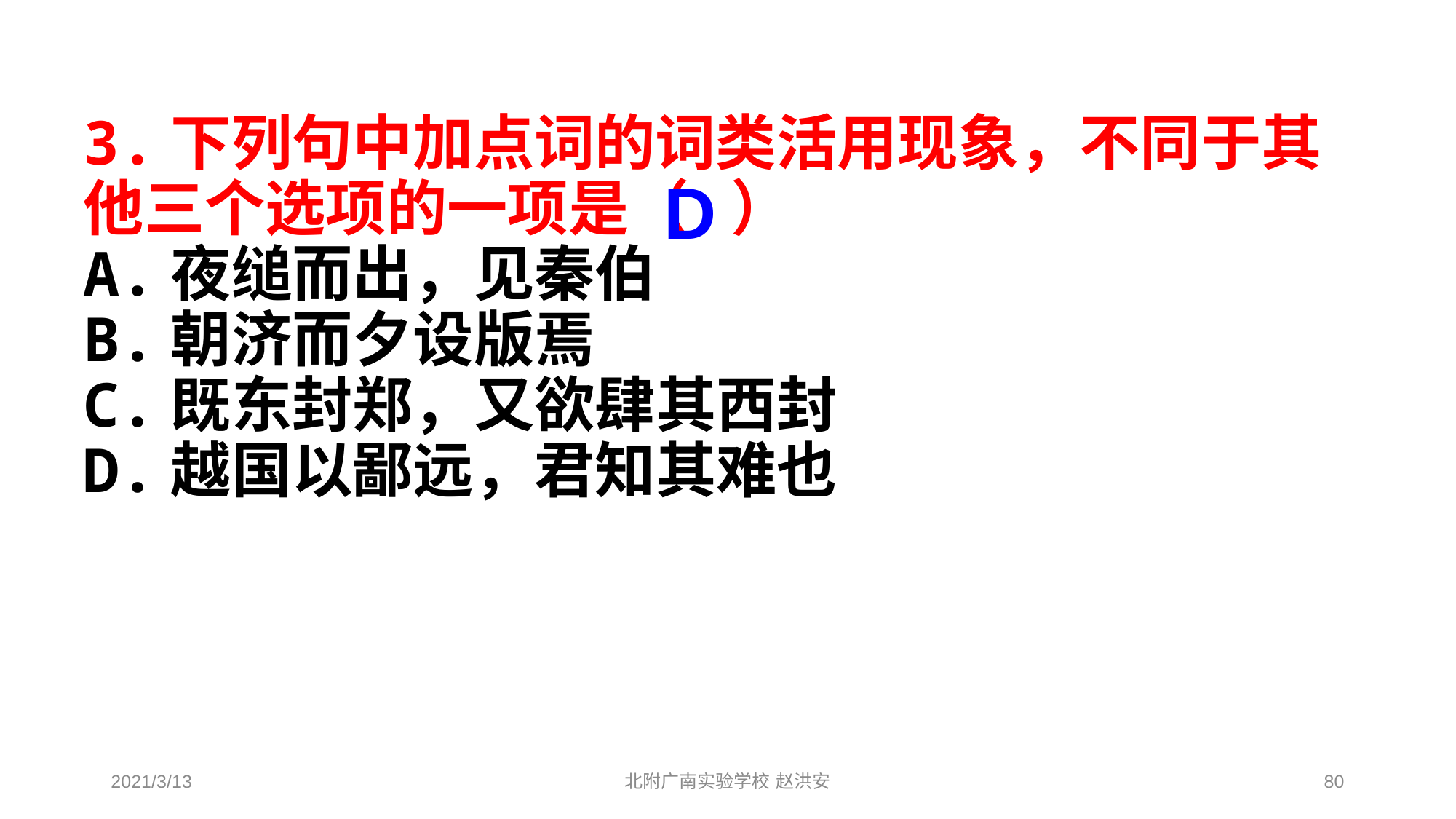

3.下列句中加点词的词类活用现象，不同于其他三个选项的一项是（   ）
A.夜缒而出，见秦伯
B.朝济而夕设版焉
C.既东封郑，又欲肆其西封
D.越国以鄙远，君知其难也
D
2021/3/13
北附广南实验学校 赵洪安
80